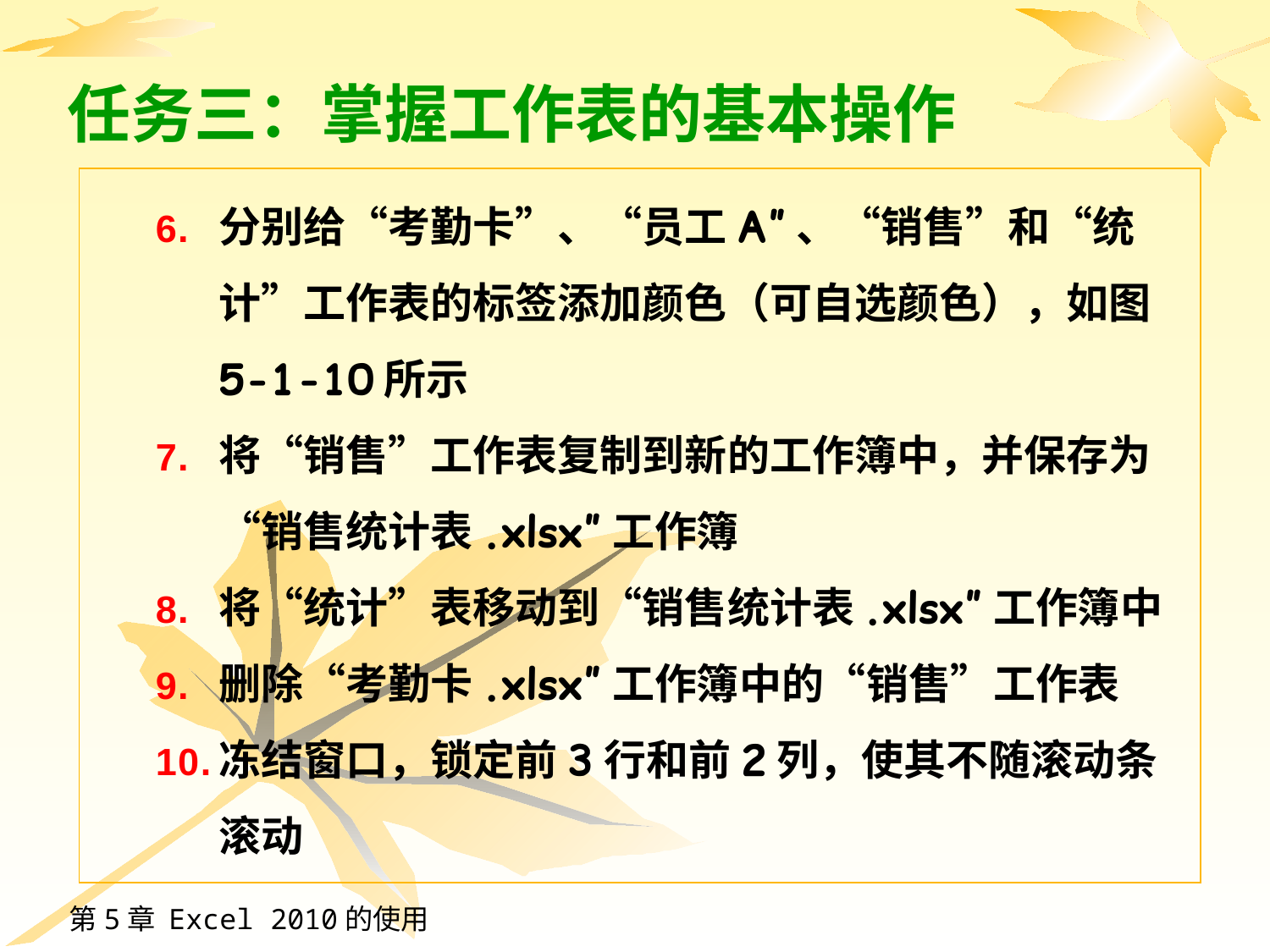

# 任务三：掌握工作表的基本操作
分别给“考勤卡”、“员工A”、“销售”和“统计”工作表的标签添加颜色（可自选颜色），如图5-1-10所示
将“销售”工作表复制到新的工作簿中，并保存为“销售统计表.xlsx”工作簿
将“统计”表移动到“销售统计表.xlsx”工作簿中
删除“考勤卡.xlsx”工作簿中的“销售”工作表
冻结窗口，锁定前3行和前2列，使其不随滚动条滚动